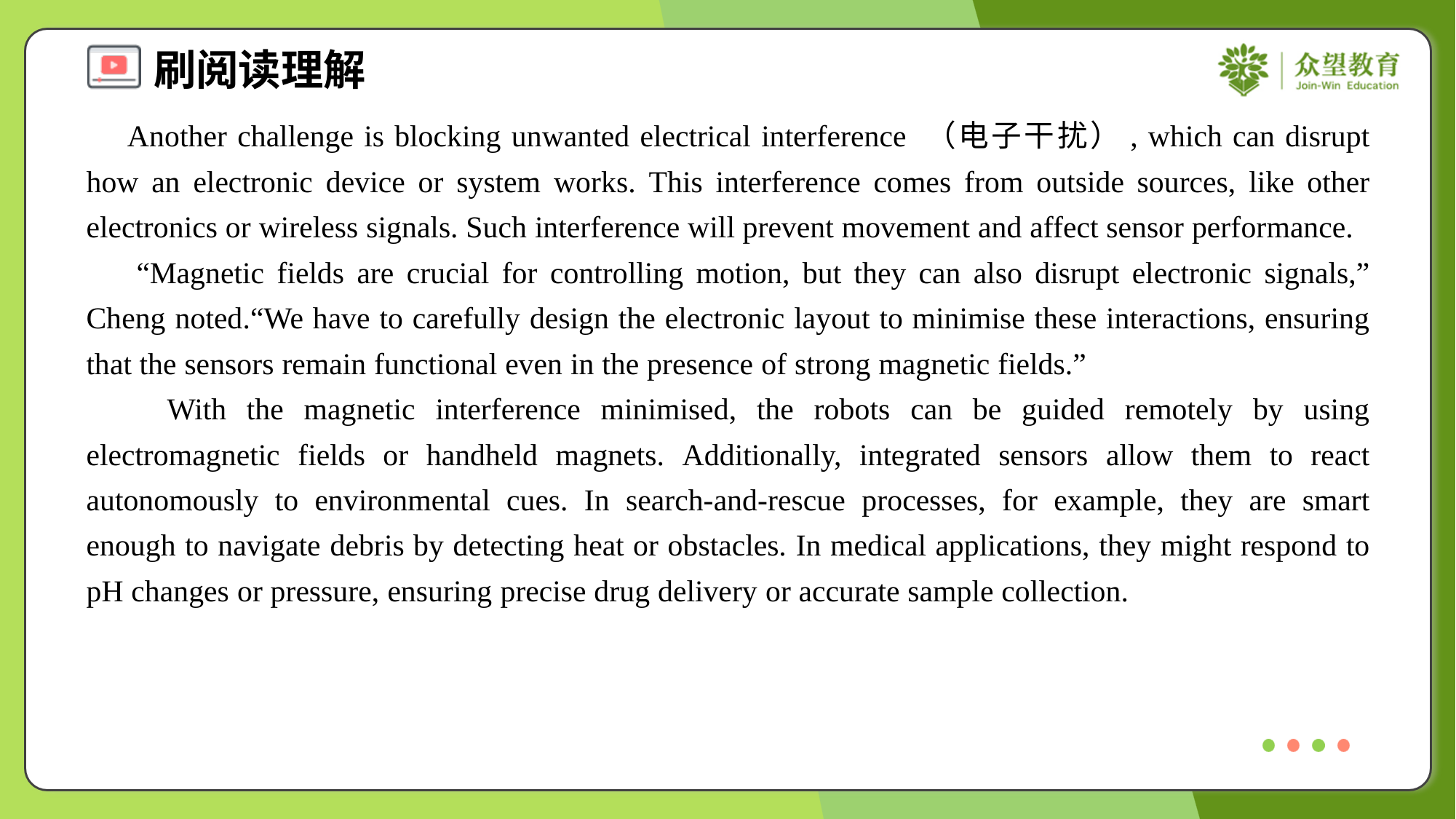

Another challenge is blocking unwanted electrical interference （电子干扰）, which can disrupt how an electronic device or system works. This interference comes from outside sources, like other electronics or wireless signals. Such interference will prevent movement and affect sensor performance.
    “Magnetic fields are crucial for controlling motion, but they can also disrupt electronic signals,” Cheng noted.“We have to carefully design the electronic layout to minimise these interactions, ensuring that the sensors remain functional even in the presence of strong magnetic fields.”
    With the magnetic interference minimised, the robots can be guided remotely by using electromagnetic fields or handheld magnets. Additionally, integrated sensors allow them to react autonomously to environmental cues. In search-and-rescue processes, for example, they are smart enough to navigate debris by detecting heat or obstacles. In medical applications, they might respond to pH changes or pressure, ensuring precise drug delivery or accurate sample collection.